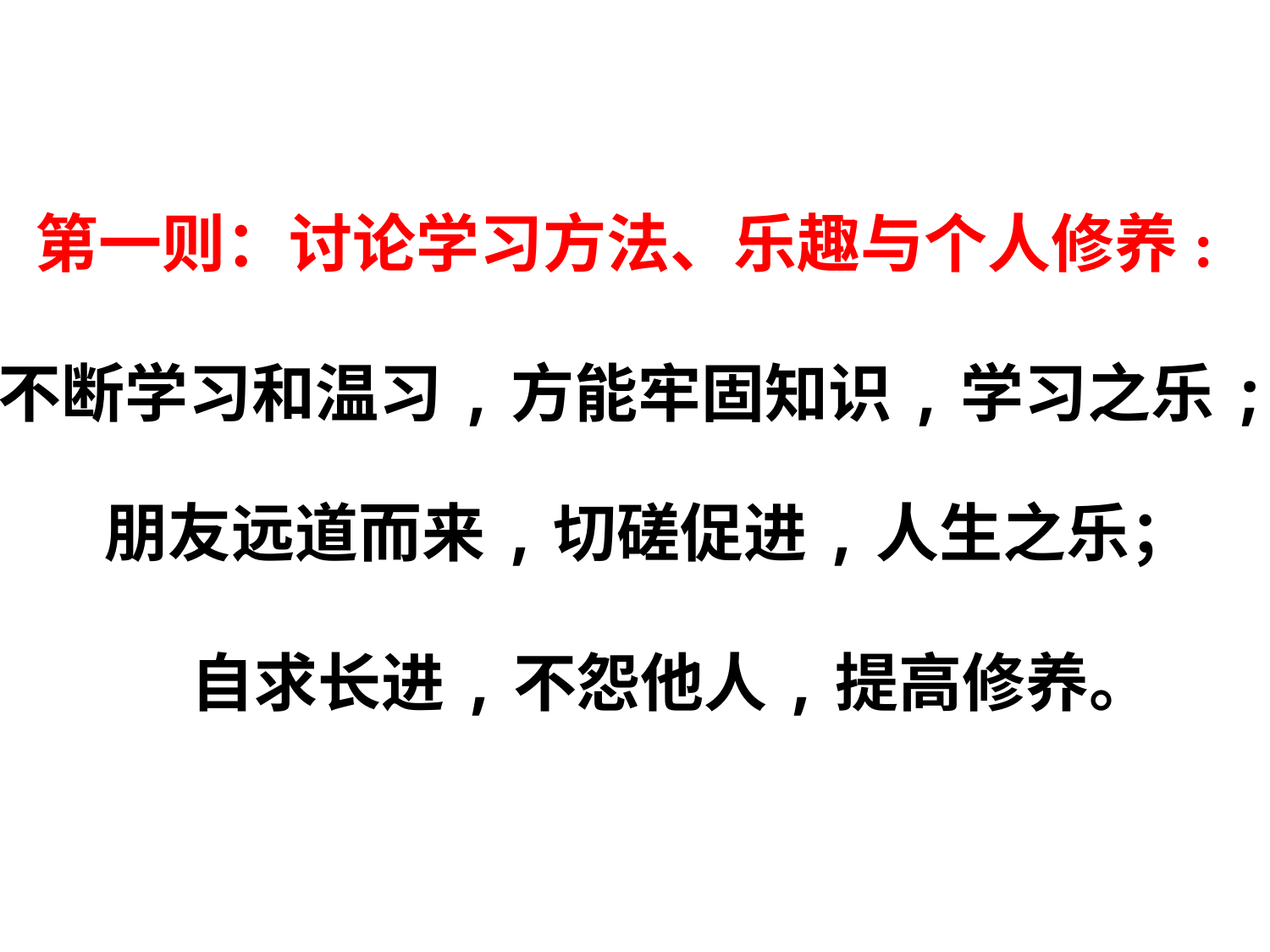

第一则：讨论学习方法、乐趣与个人修养:
不断学习和温习,方能牢固知识,学习之乐;
朋友远道而来,切磋促进,人生之乐；
自求长进,不怨他人,提高修养。